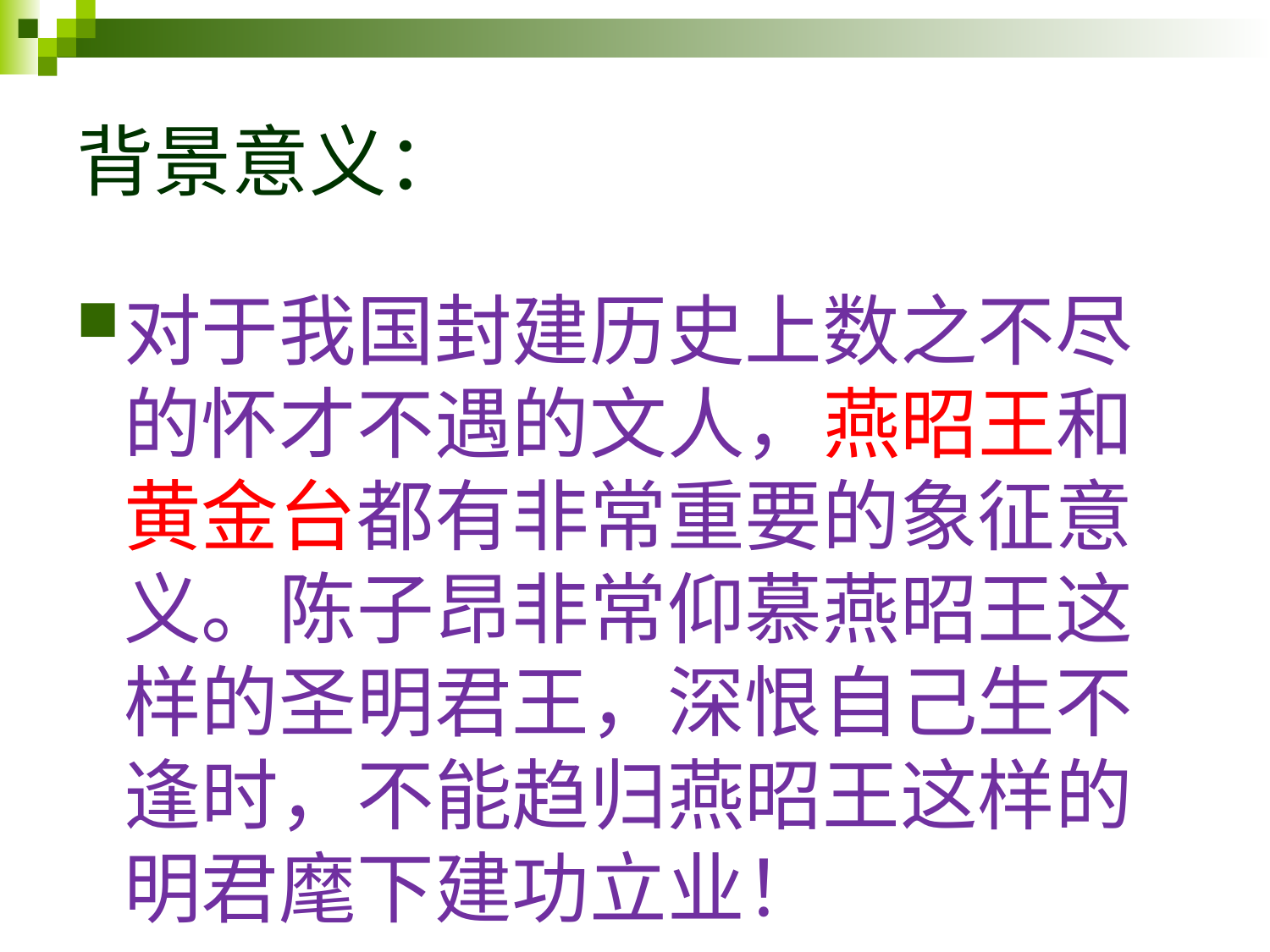

# 背景意义：
对于我国封建历史上数之不尽的怀才不遇的文人，燕昭王和黄金台都有非常重要的象征意义。陈子昂非常仰慕燕昭王这样的圣明君王，深恨自己生不逢时，不能趋归燕昭王这样的明君麾下建功立业！